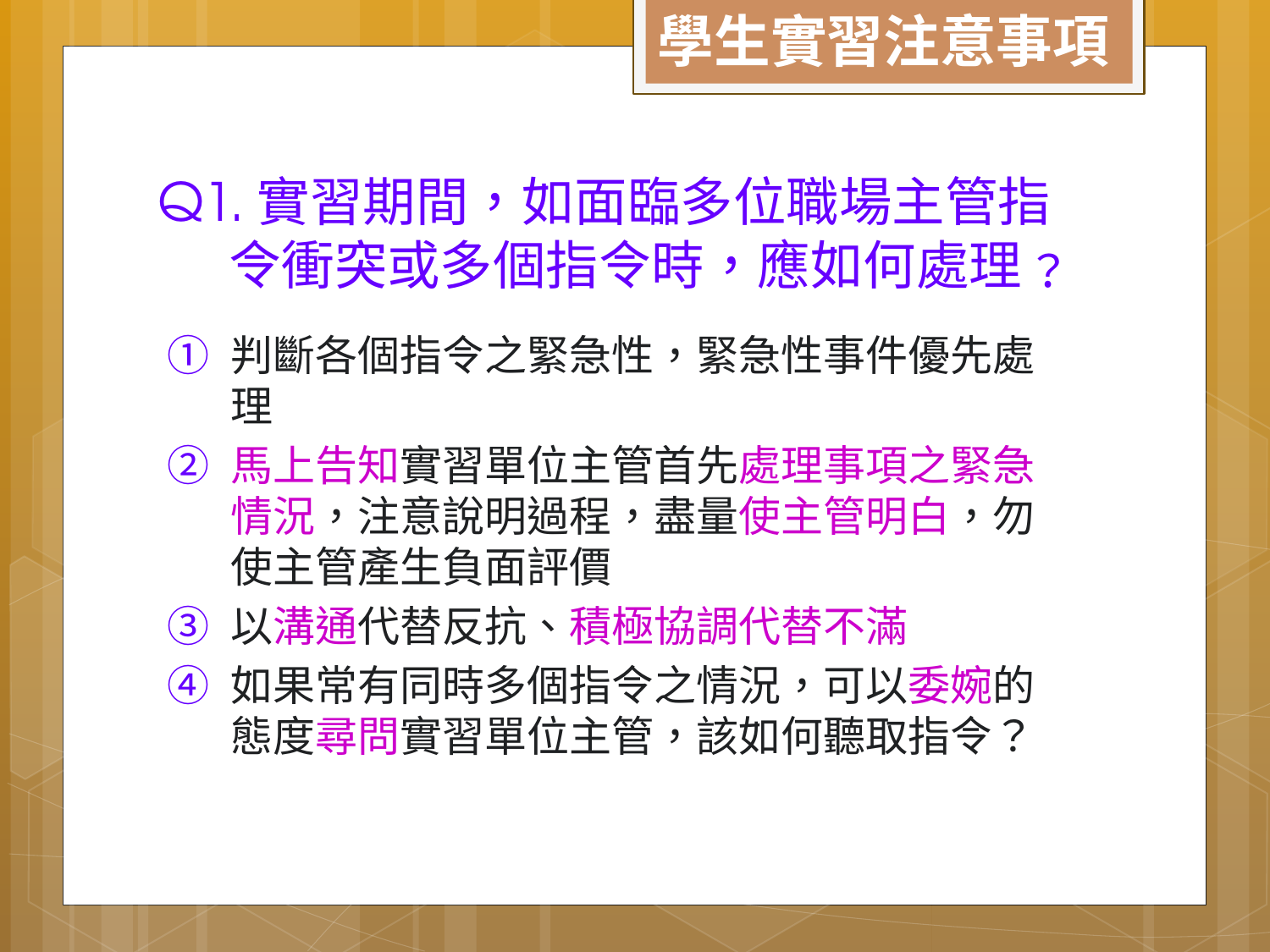

# Q1.實習期間，如面臨多位職場主管指 令衝突或多個指令時，應如何處理﹖
判斷各個指令之緊急性，緊急性事件優先處理
馬上告知實習單位主管首先處理事項之緊急情況，注意說明過程，盡量使主管明白，勿使主管產生負面評價
以溝通代替反抗、積極協調代替不滿
如果常有同時多個指令之情況，可以委婉的態度尋問實習單位主管，該如何聽取指令？